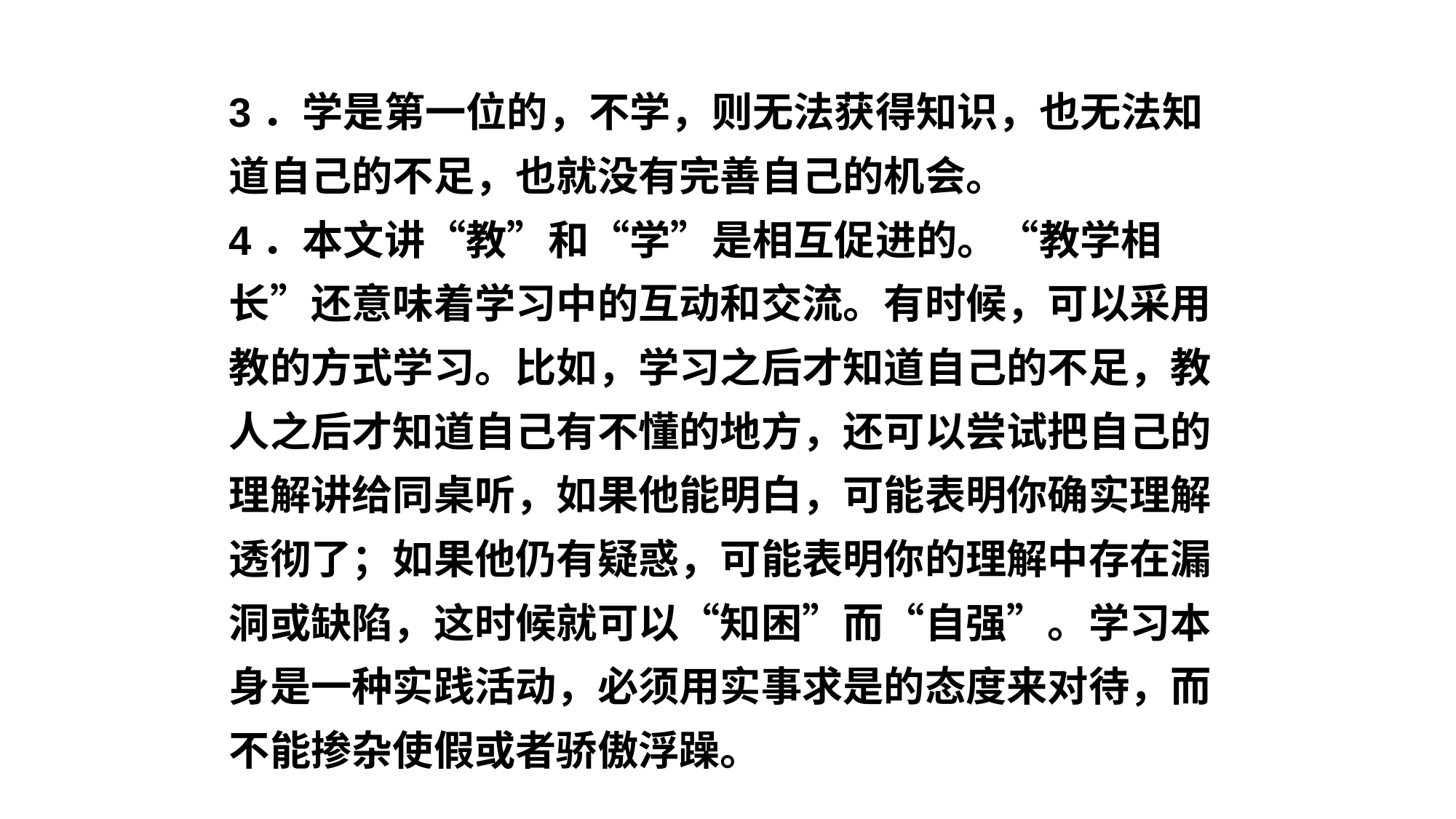

3．学是第一位的，不学，则无法获得知识，也无法知道自己的不足，也就没有完善自己的机会。
4．本文讲“教”和“学”是相互促进的。“教学相长”还意味着学习中的互动和交流。有时候，可以采用教的方式学习。比如，学习之后才知道自己的不足，教人之后才知道自己有不懂的地方，还可以尝试把自己的理解讲给同桌听，如果他能明白，可能表明你确实理解透彻了；如果他仍有疑惑，可能表明你的理解中存在漏洞或缺陷，这时候就可以“知困”而“自强”。学习本身是一种实践活动，必须用实事求是的态度来对待，而不能掺杂使假或者骄傲浮躁。